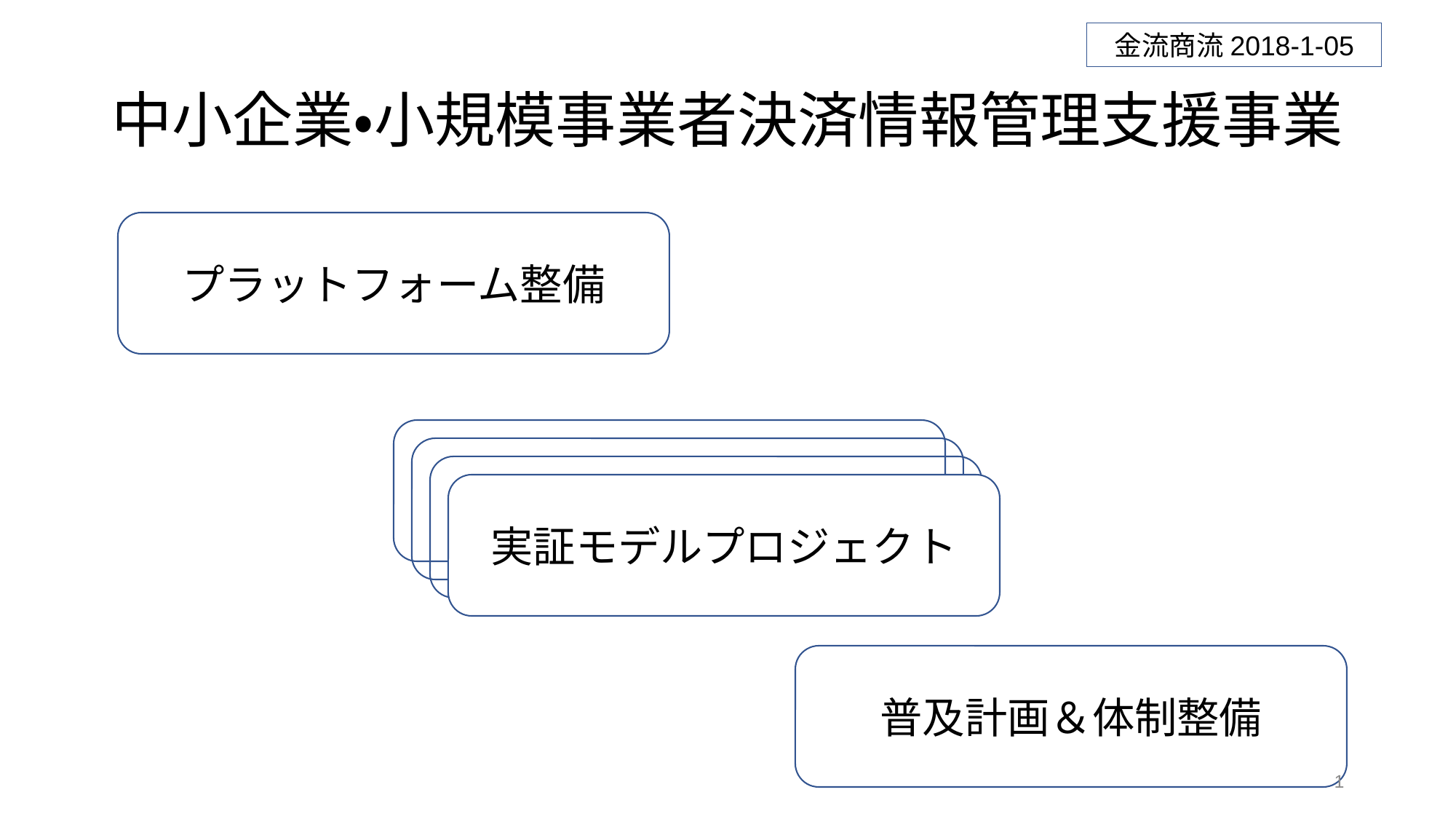

金流商流2018-1-05
中小企業・小規模事業者決済情報管理支援事業
プラットフォーム整備

実証モデルプロジェクト
実証モデルプロジェクト
実証モデルプロジェクト
普及計画＆体制整備
1